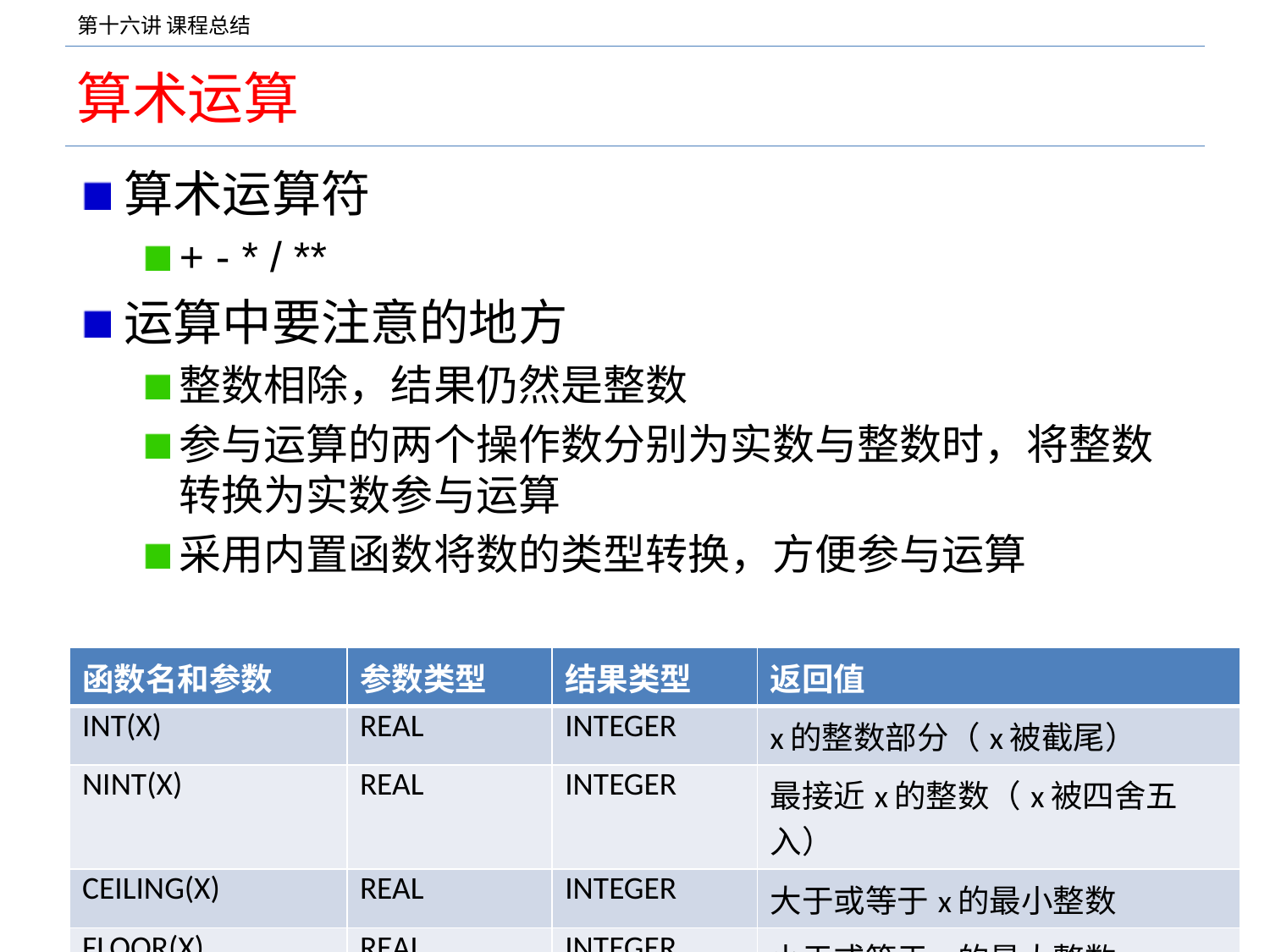

# 算术运算
算术运算符
+ - * / **
运算中要注意的地方
整数相除，结果仍然是整数
参与运算的两个操作数分别为实数与整数时，将整数转换为实数参与运算
采用内置函数将数的类型转换，方便参与运算

| 函数名和参数 | 参数类型 | 结果类型 | 返回值 |
| --- | --- | --- | --- |
| INT(X) | REAL | INTEGER | x的整数部分（x被截尾） |
| NINT(X) | REAL | INTEGER | 最接近x的整数（x被四舍五入） |
| CEILING(X) | REAL | INTEGER | 大于或等于x的最小整数 |
| FLOOR(X) | REAL | INTEGER | 小于或等于x的最大整数 |
| REAL(I) | INTEGER | REAL | 整数转换为实数 |